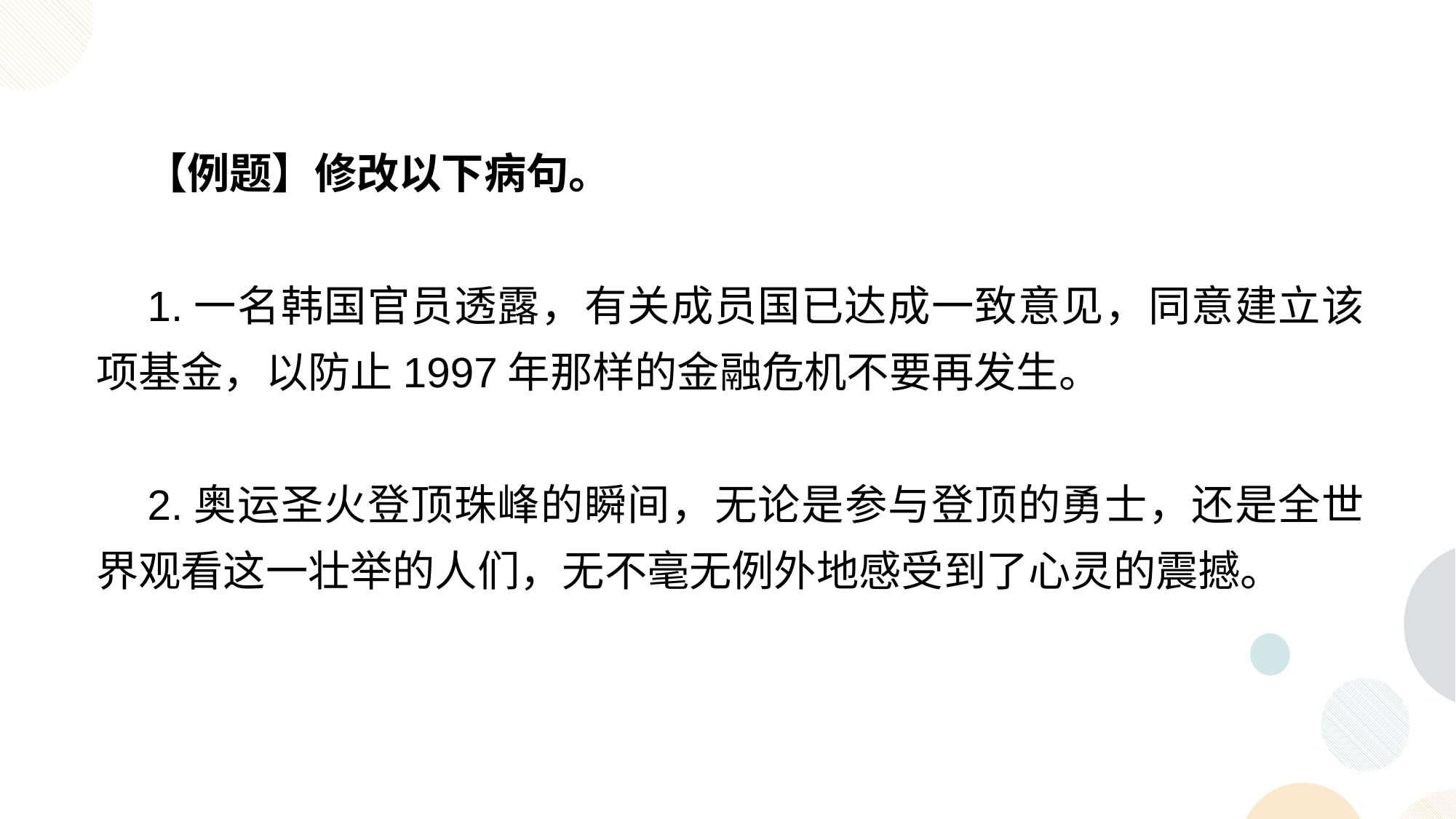

【例题】修改以下病句。

    1.一名韩国官员透露，有关成员国已达成一致意见，同意建立该项基金，以防止1997年那样的金融危机不要再发生。

    2.奥运圣火登顶珠峰的瞬间，无论是参与登顶的勇士，还是全世界观看这一壮举的人们，无不毫无例外地感受到了心灵的震撼。